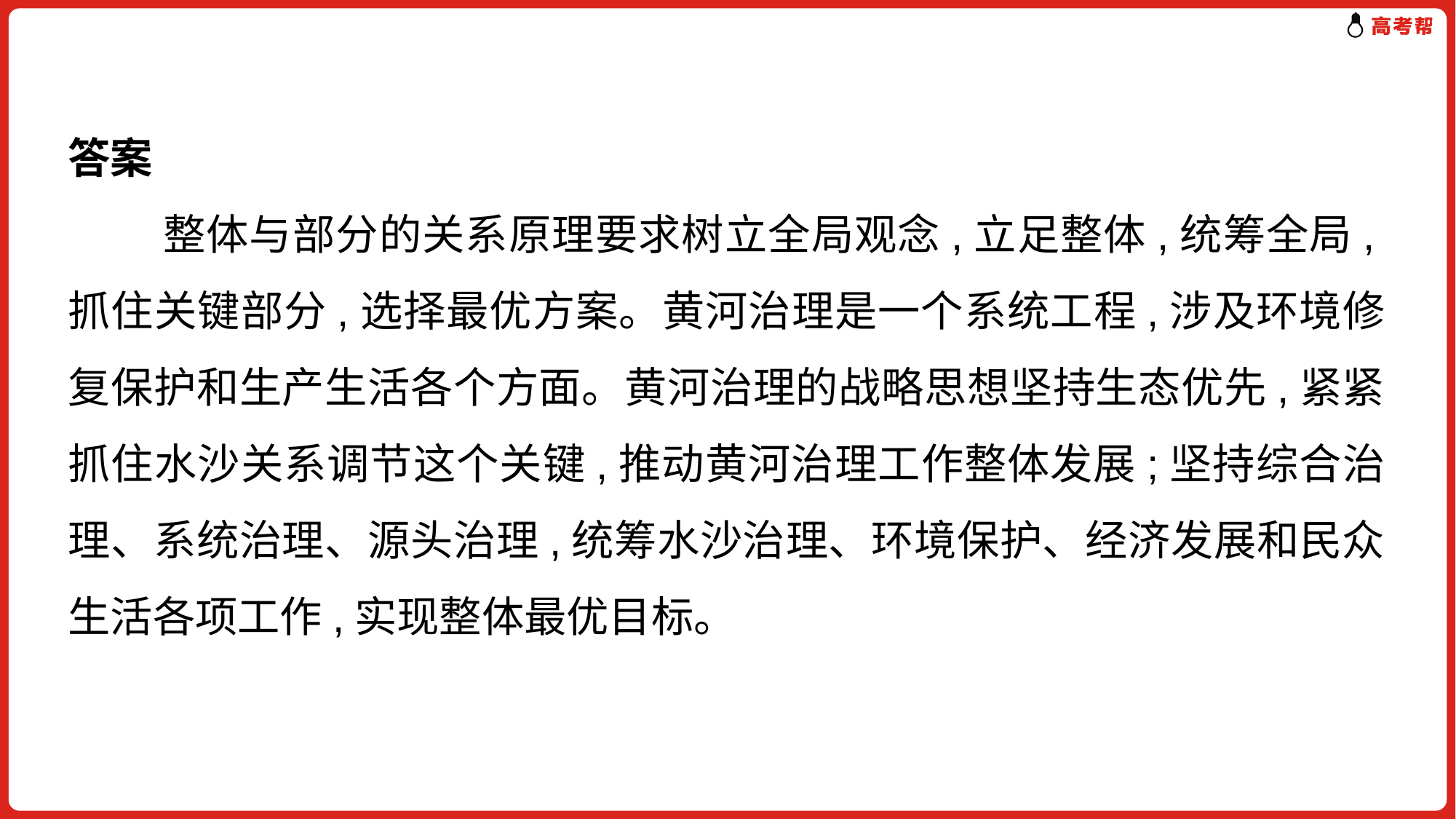

答案
        整体与部分的关系原理要求树立全局观念,立足整体,统筹全局,抓住关键部分,选择最优方案。黄河治理是一个系统工程,涉及环境修复保护和生产生活各个方面。黄河治理的战略思想坚持生态优先,紧紧抓住水沙关系调节这个关键,推动黄河治理工作整体发展;坚持综合治理、系统治理、源头治理,统筹水沙治理、环境保护、经济发展和民众生活各项工作,实现整体最优目标。